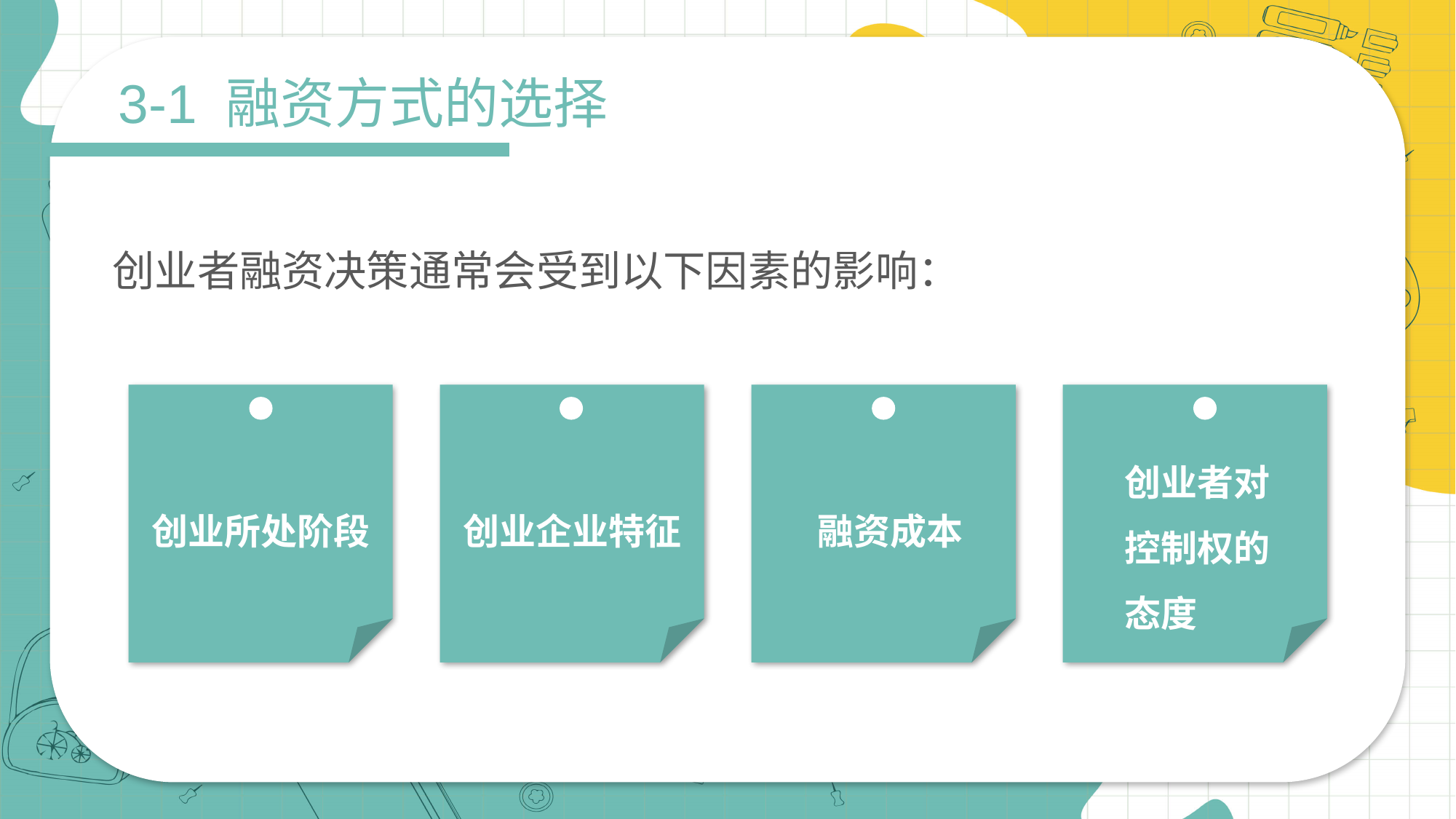

3-1 融资方式的选择

创业者融资决策通常会受到以下因素的影响：

创业所处阶段

创业企业特征

融资成本

创业者对控制权的态度